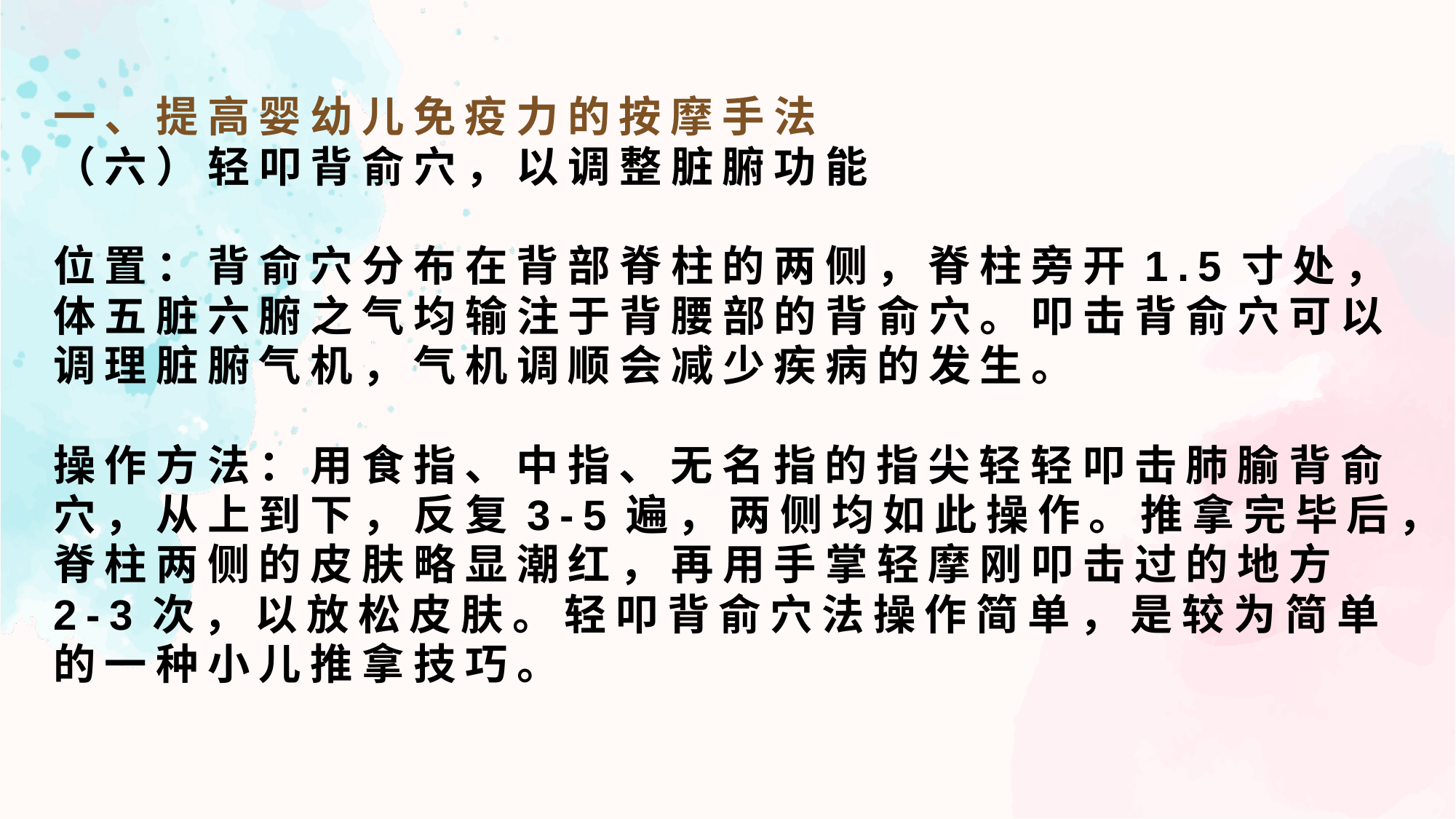

一、提高婴幼儿免疫力的按摩手法
（六）轻叩背俞穴，以调整脏腑功能

位置：背俞穴分布在背部脊柱的两侧，脊柱旁开1.5寸处，体五脏六腑之气均输注于背腰部的背俞穴。叩击背俞穴可以调理脏腑气机，气机调顺会减少疾病的发生。

操作方法：用食指、中指、无名指的指尖轻轻叩击肺腧背俞穴，从上到下，反复3-5遍，两侧均如此操作。推拿完毕后，脊柱两侧的皮肤略显潮红，再用手掌轻摩刚叩击过的地方2-3次，以放松皮肤。轻叩背俞穴法操作简单，是较为简单的一种小儿推拿技巧。